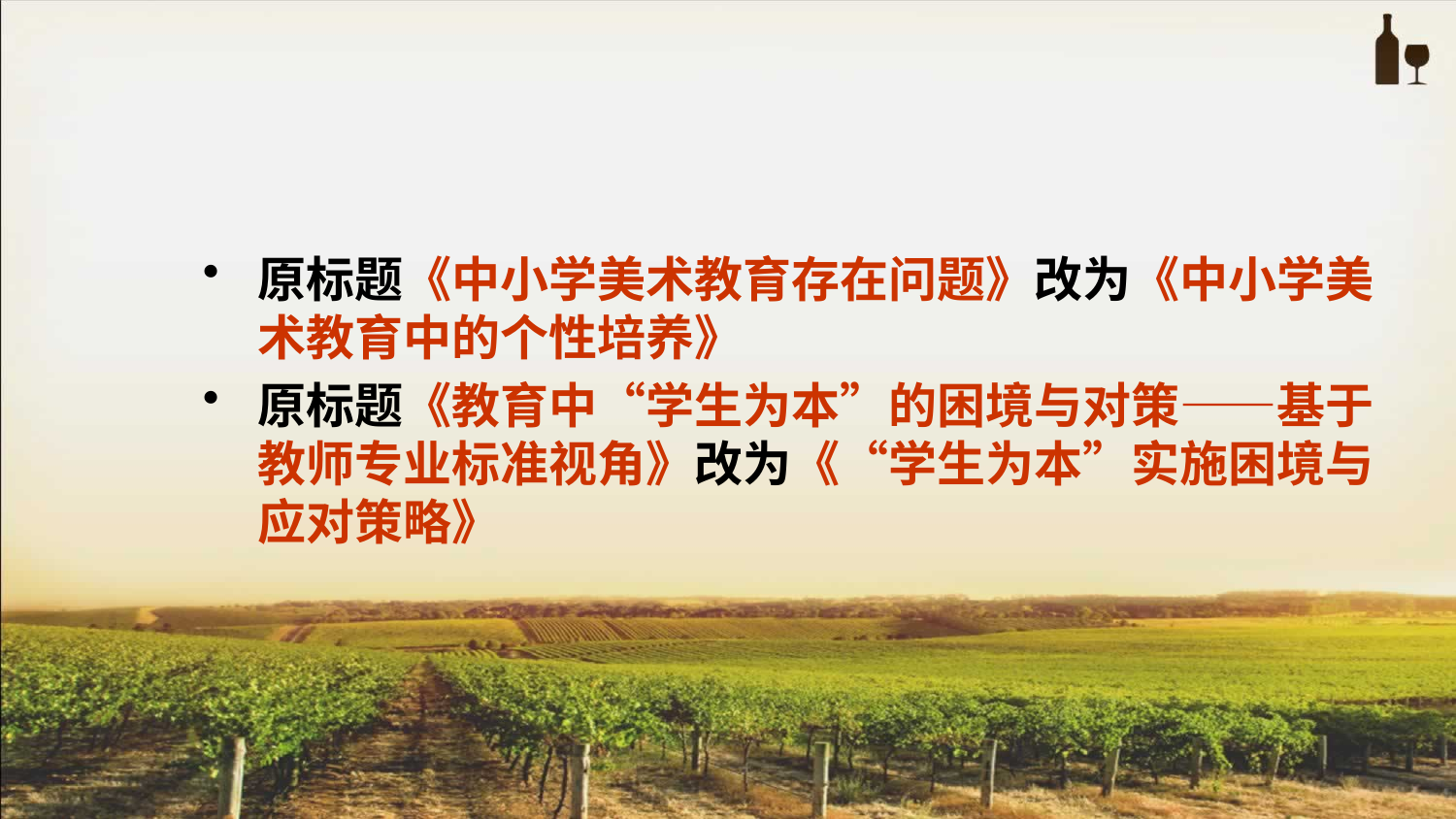

原标题《中小学美术教育存在问题》改为《中小学美术教育中的个性培养》
原标题《教育中“学生为本”的困境与对策——基于教师专业标准视角》改为《“学生为本”实施困境与应对策略》